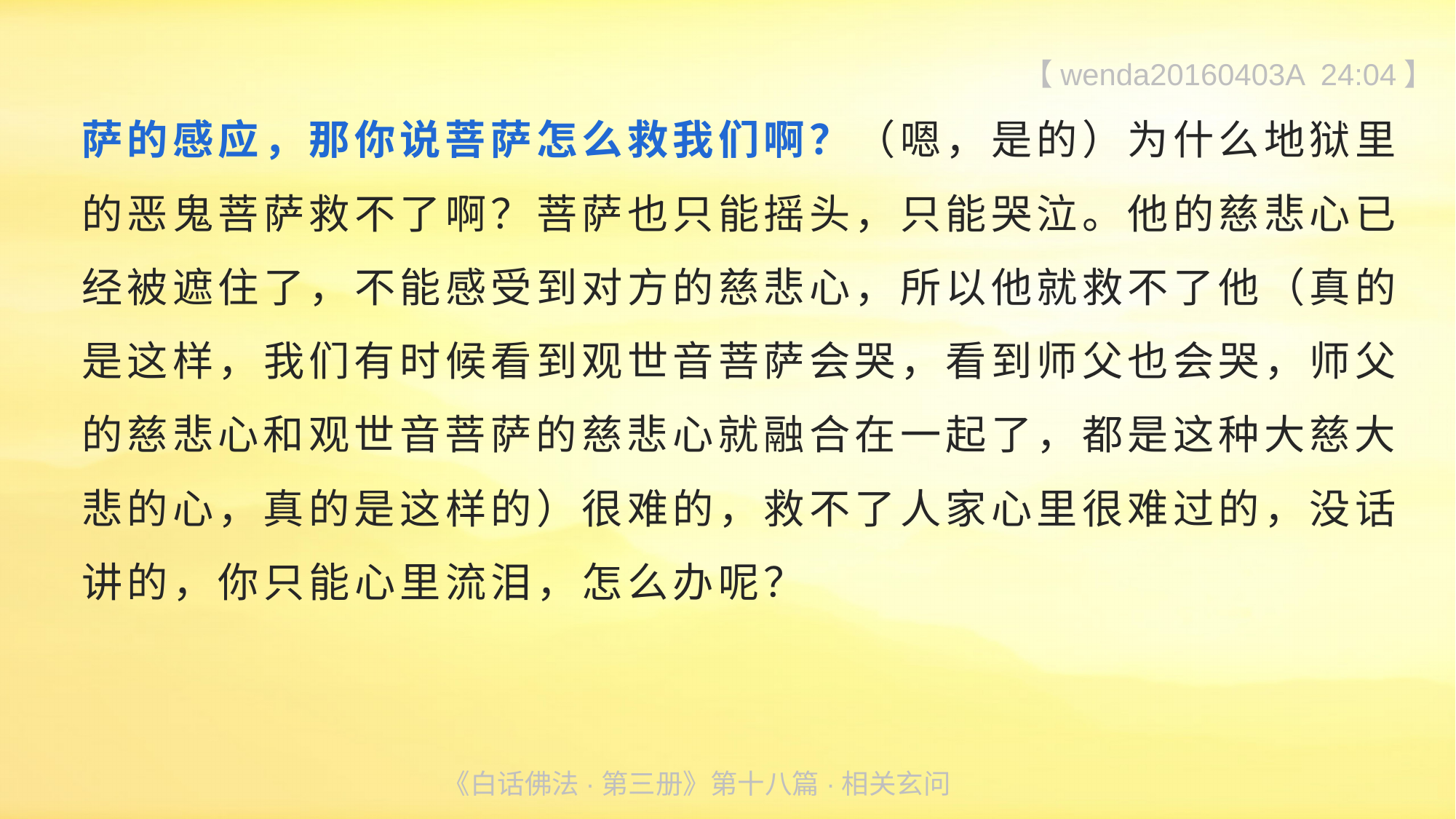

【wenda20160403A  24:04】
萨的感应，那你说菩萨怎么救我们啊？（嗯，是的）为什么地狱里的恶鬼菩萨救不了啊？菩萨也只能摇头，只能哭泣。他的慈悲心已经被遮住了，不能感受到对方的慈悲心，所以他就救不了他（真的是这样，我们有时候看到观世音菩萨会哭，看到师父也会哭，师父的慈悲心和观世音菩萨的慈悲心就融合在一起了，都是这种大慈大悲的心，真的是这样的）很难的，救不了人家心里很难过的，没话讲的，你只能心里流泪，怎么办呢？
《白话佛法·第三册》第十八篇·相关玄问